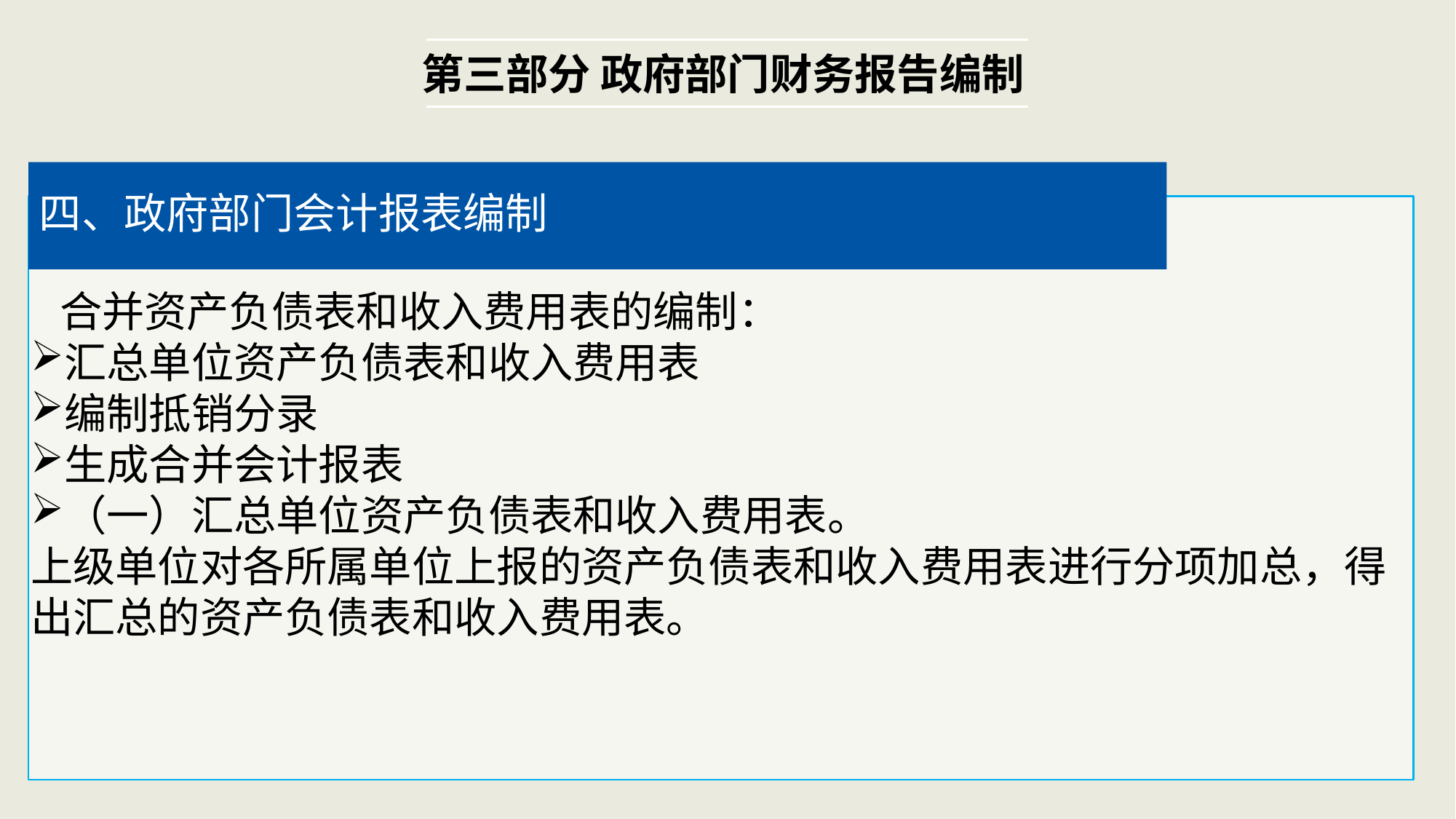

第三部分 政府部门财务报告编制

四、政府部门会计报表编制

  合并资产负债表和收入费用表的编制：
汇总单位资产负债表和收入费用表
编制抵销分录
生成合并会计报表
（一）汇总单位资产负债表和收入费用表。
上级单位对各所属单位上报的资产负债表和收入费用表进行分项加总，得出汇总的资产负债表和收入费用表。

95